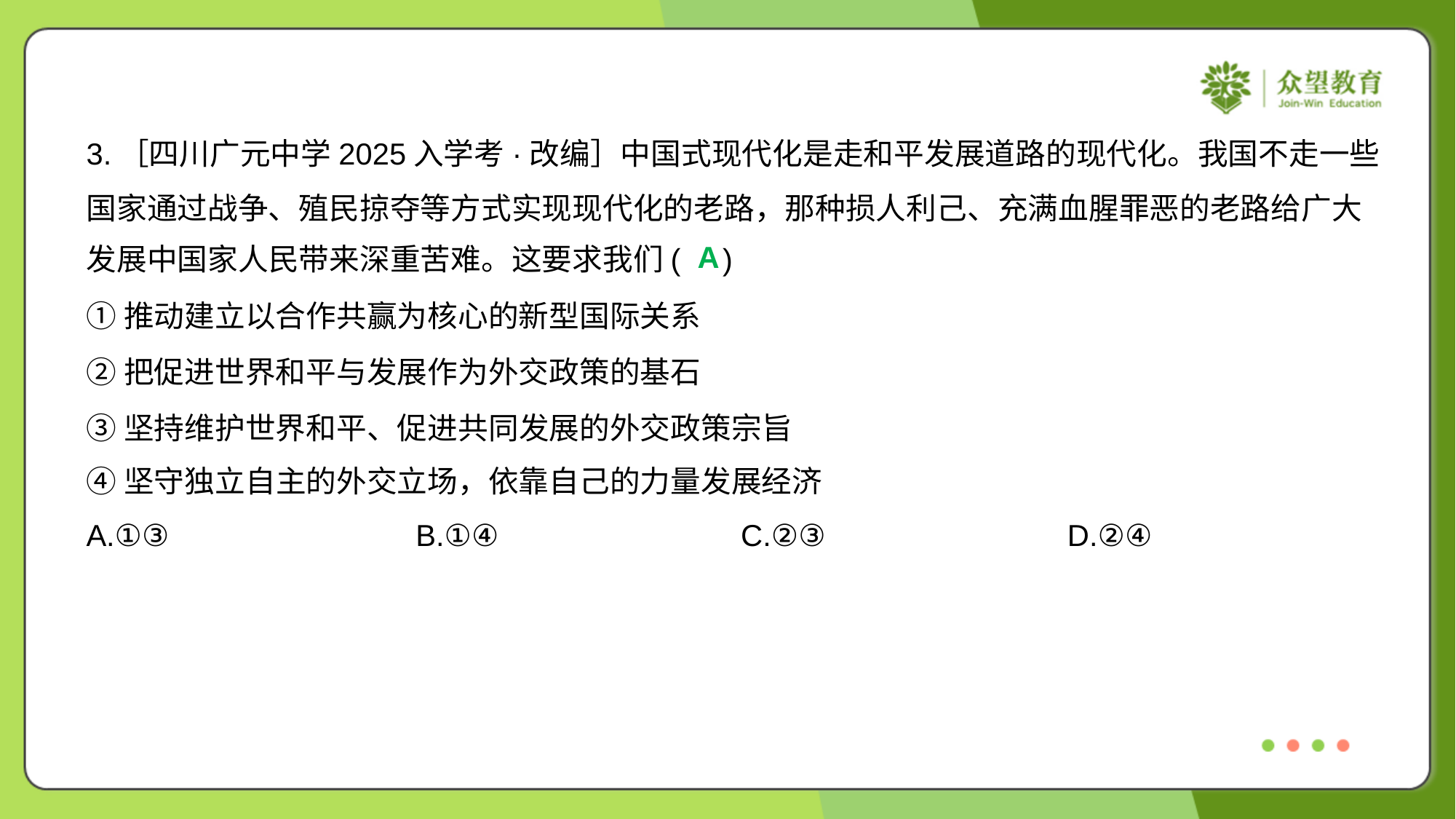

3.［四川广元中学2025入学考·改编］中国式现代化是走和平发展道路的现代化。我国不走一些
国家通过战争、殖民掠夺等方式实现现代化的老路，那种损人利己、充满血腥罪恶的老路给广大
发展中国家人民带来深重苦难。这要求我们(     )
A
①推动建立以合作共赢为核心的新型国际关系
②把促进世界和平与发展作为外交政策的基石
③坚持维护世界和平、促进共同发展的外交政策宗旨
④坚守独立自主的外交立场，依靠自己的力量发展经济
A.①③	B.①④	C.②③	D.②④